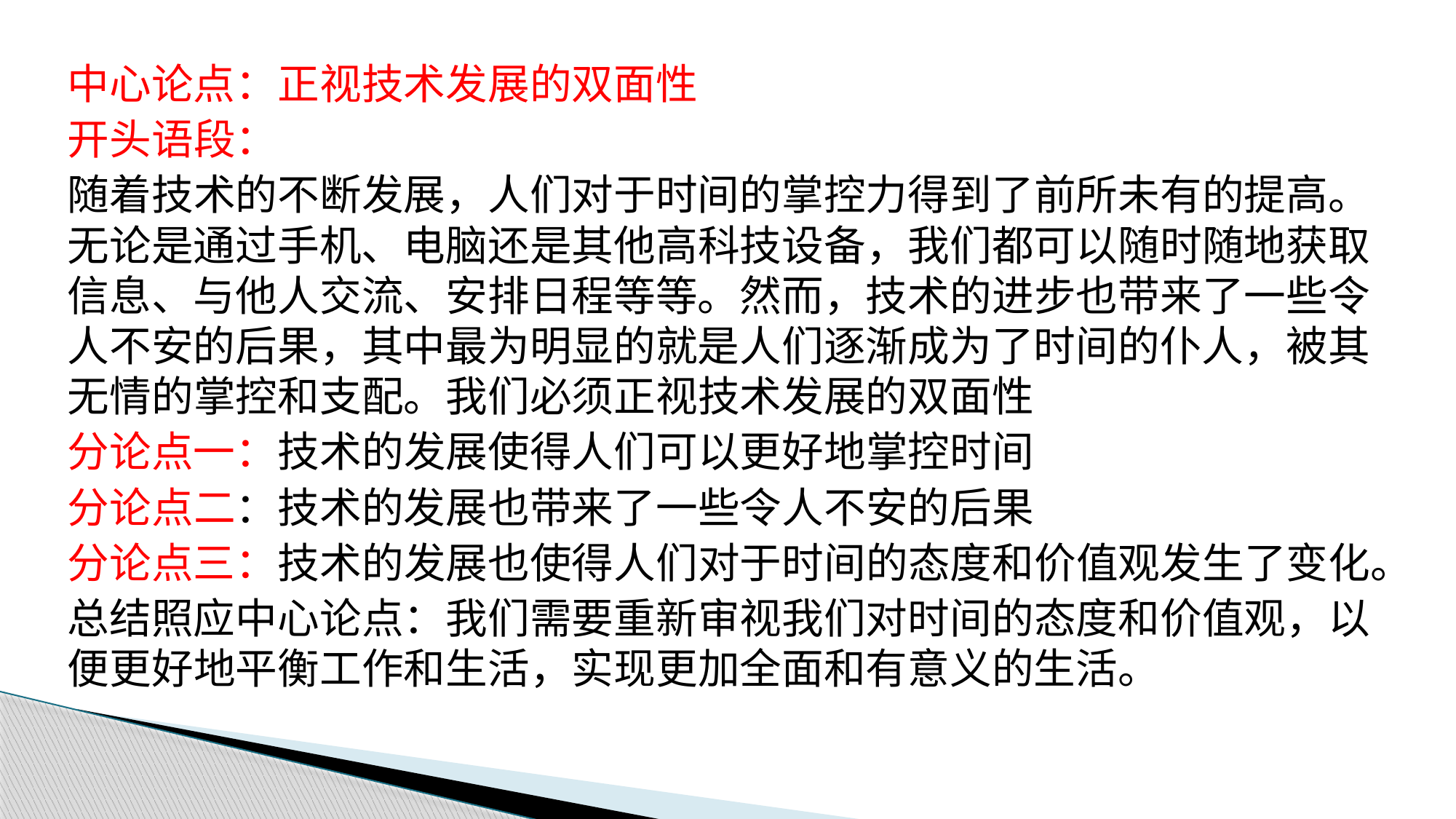

中心论点：正视技术发展的双面性
开头语段：
随着技术的不断发展，人们对于时间的掌控力得到了前所未有的提高。无论是通过手机、电脑还是其他高科技设备，我们都可以随时随地获取信息、与他人交流、安排日程等等。然而，技术的进步也带来了一些令人不安的后果，其中最为明显的就是人们逐渐成为了时间的仆人，被其无情的掌控和支配。我们必须正视技术发展的双面性
分论点一：技术的发展使得人们可以更好地掌控时间
分论点二：技术的发展也带来了一些令人不安的后果
分论点三：技术的发展也使得人们对于时间的态度和价值观发生了变化。
总结照应中心论点：我们需要重新审视我们对时间的态度和价值观，以便更好地平衡工作和生活，实现更加全面和有意义的生活。